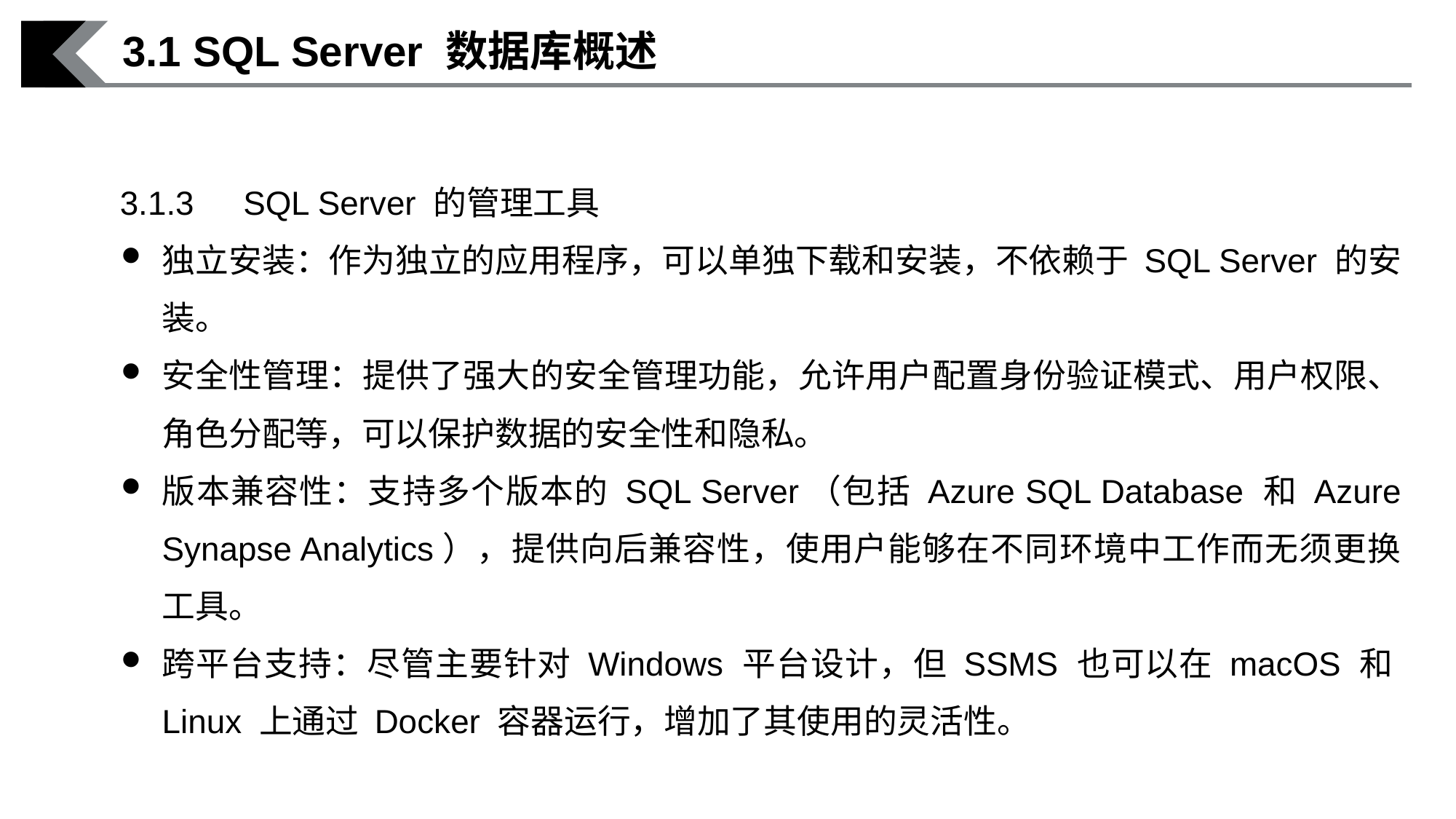

3.1 SQL Server 数据库概述
3.1.3　SQL Server 的管理工具
独立安装：作为独立的应用程序，可以单独下载和安装，不依赖于 SQL Server 的安装。
安全性管理：提供了强大的安全管理功能，允许用户配置身份验证模式、用户权限、角色分配等，可以保护数据的安全性和隐私。
版本兼容性：支持多个版本的 SQL Server（包括 Azure SQL Database 和 Azure Synapse Analytics），提供向后兼容性，使用户能够在不同环境中工作而无须更换工具。
跨平台支持：尽管主要针对 Windows 平台设计，但 SSMS 也可以在 macOS 和Linux 上通过 Docker 容器运行，增加了其使用的灵活性。